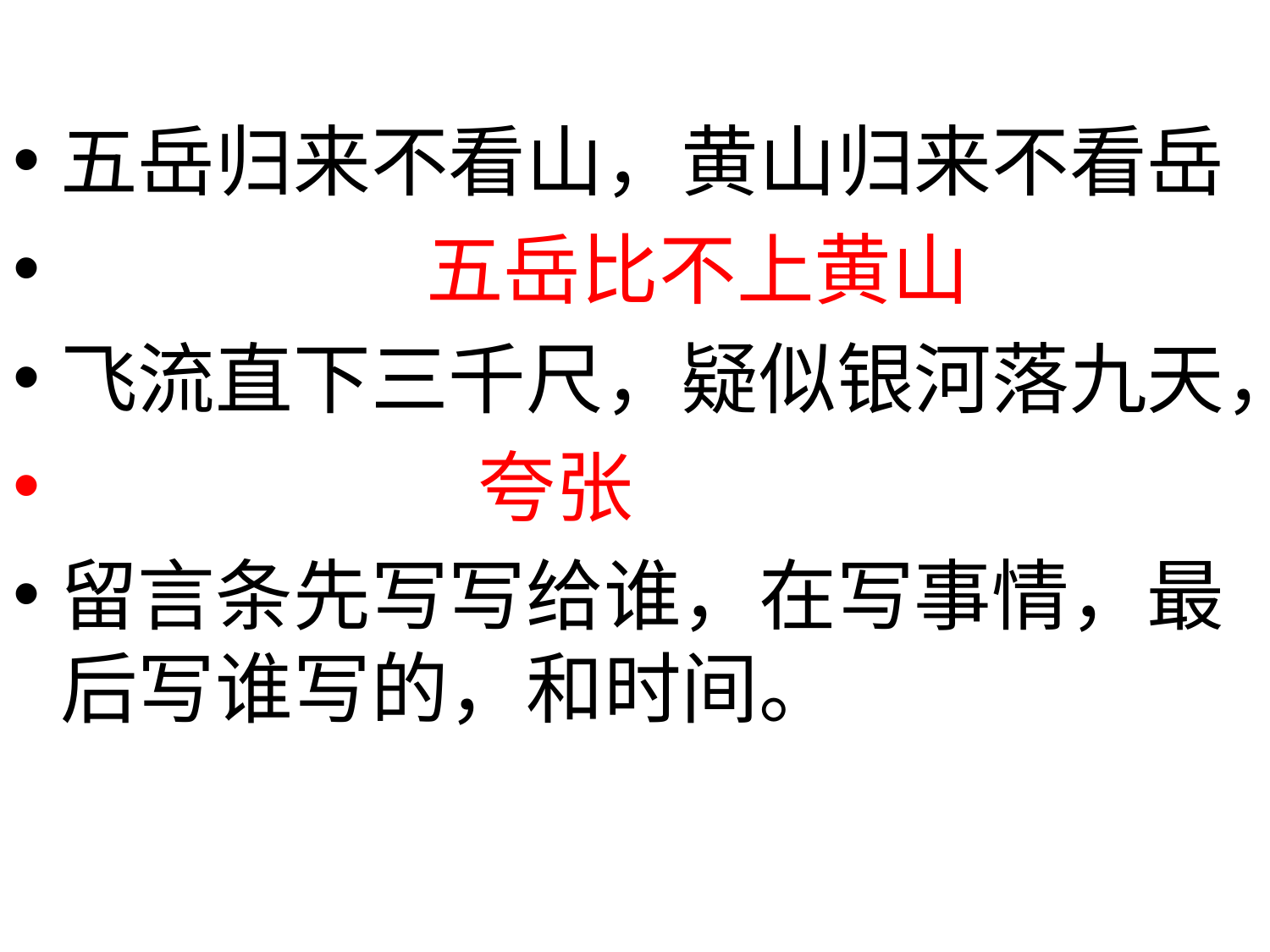

五岳归来不看山，黄山归来不看岳
                    五岳比不上黄山
飞流直下三千尺，疑似银河落九天，
                       夸张
留言条先写写给谁，在写事情，最后写谁写的，和时间。